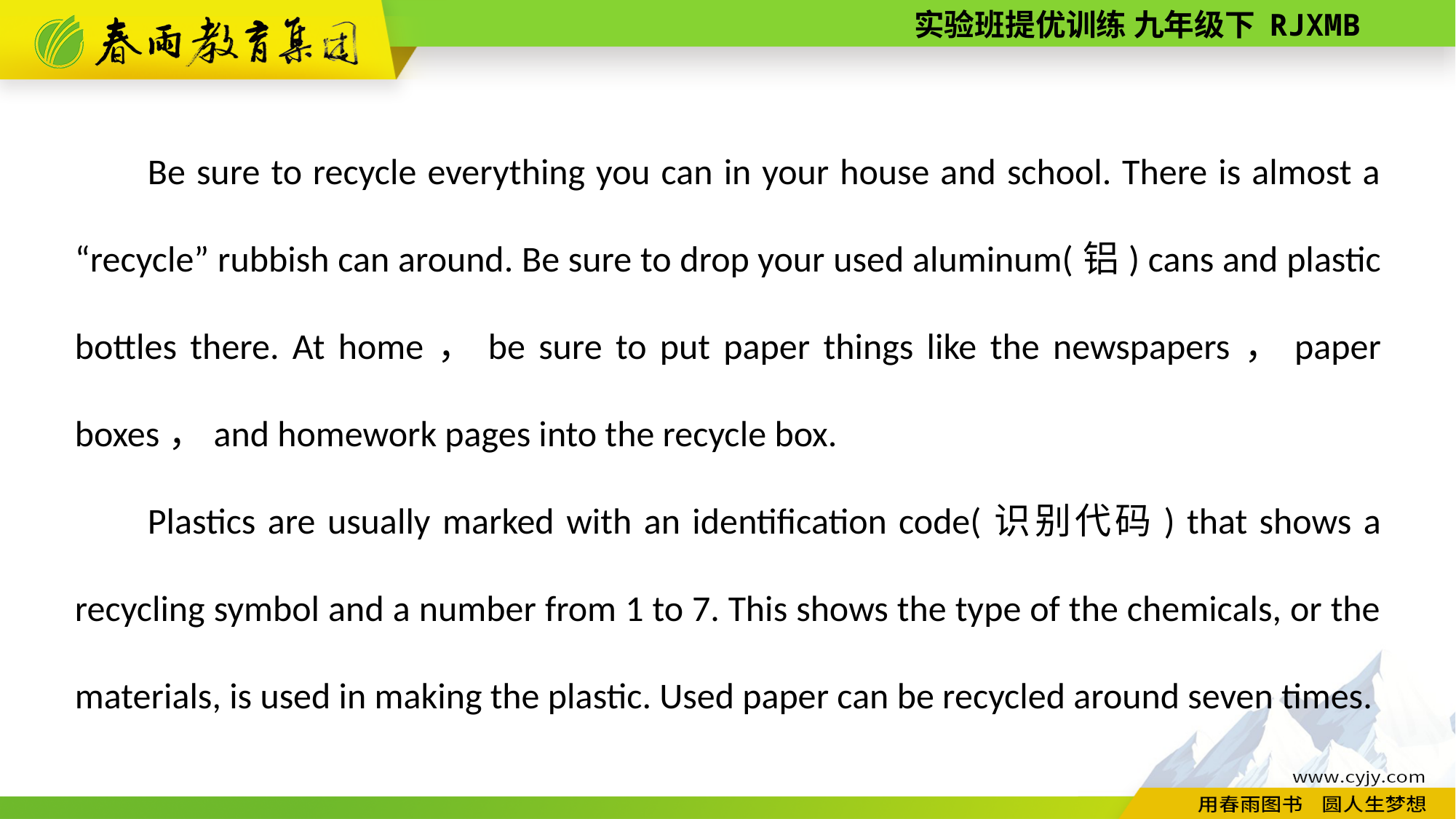

Be sure to recycle everything you can in your house and school. There is almost a “recycle” rubbish can around. Be sure to drop your used aluminum(铝) cans and plastic bottles there. At home，be sure to put paper things like the newspapers，paper boxes，and homework pages into the recycle box.
Plastics are usually marked with an identification code(识别代码) that shows a recycling symbol and a number from 1 to 7. This shows the type of the chemicals, or the materials, is used in making the plastic. Used paper can be recycled around seven times.